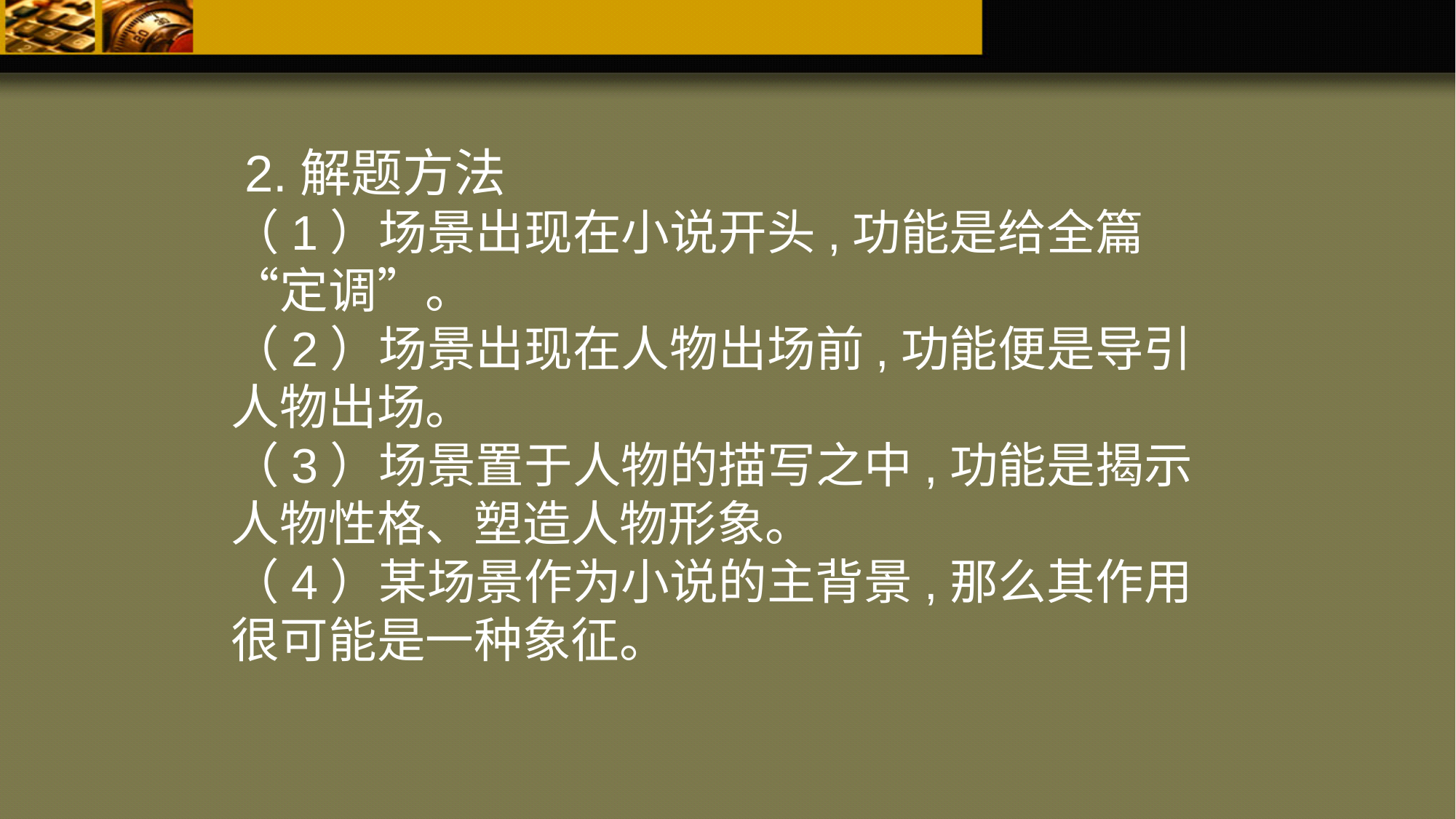

2.解题方法
（1）场景出现在小说开头,功能是给全篇“定调”。
（2）场景出现在人物出场前,功能便是导引人物出场。
（3）场景置于人物的描写之中,功能是揭示人物性格、塑造人物形象。
（4）某场景作为小说的主背景,那么其作用很可能是一种象征。